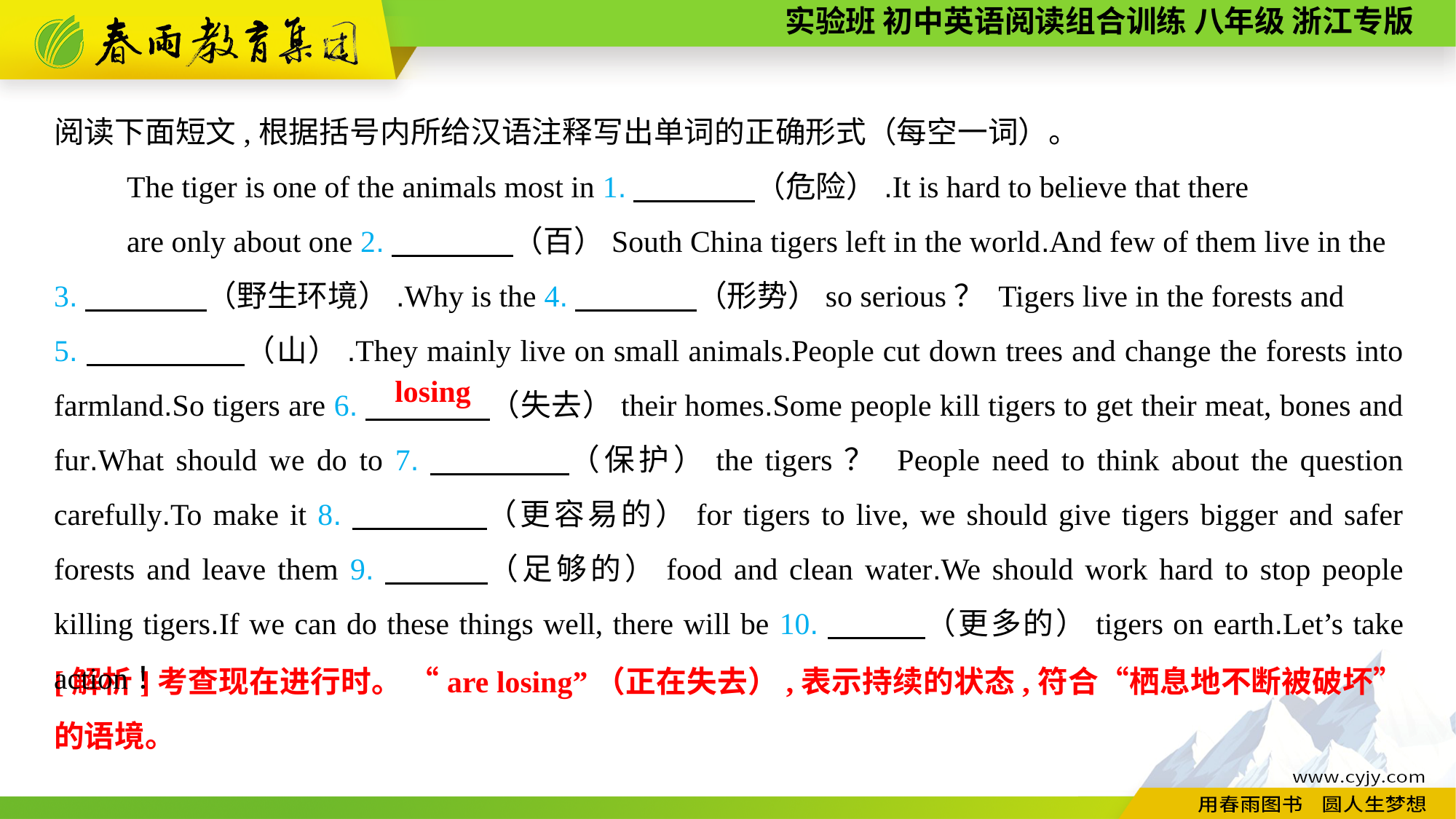

阅读下面短文,根据括号内所给汉语注释写出单词的正确形式（每空一词）。
The tiger is one of the animals most in 1.　　　　（危险）.It is hard to believe that there
are only about one 2.　　　　（百）South China tigers left in the world.And few of them live in the 3.　　　　（野生环境）.Why is the 4.　　　　（形势）so serious？ Tigers live in the forests and
5.　    　　　（山）.They mainly live on small animals.People cut down trees and change the forests into farmland.So tigers are 6.　　　　（失去）their homes.Some people kill tigers to get their meat, bones and fur.What should we do to 7.　　　　（保护）the tigers？ People need to think about the question carefully.To make it 8.　　　　（更容易的）for tigers to live, we should give tigers bigger and safer forests and leave them 9.　　　（足够的）food and clean water.We should work hard to stop people killing tigers.If we can do these things well, there will be 10.　　　（更多的）tigers on earth.Let’s take action！
losing
[解析]考查现在进行时。 “are losing”（正在失去）,表示持续的状态,符合“栖息地不断被破坏”的语境。